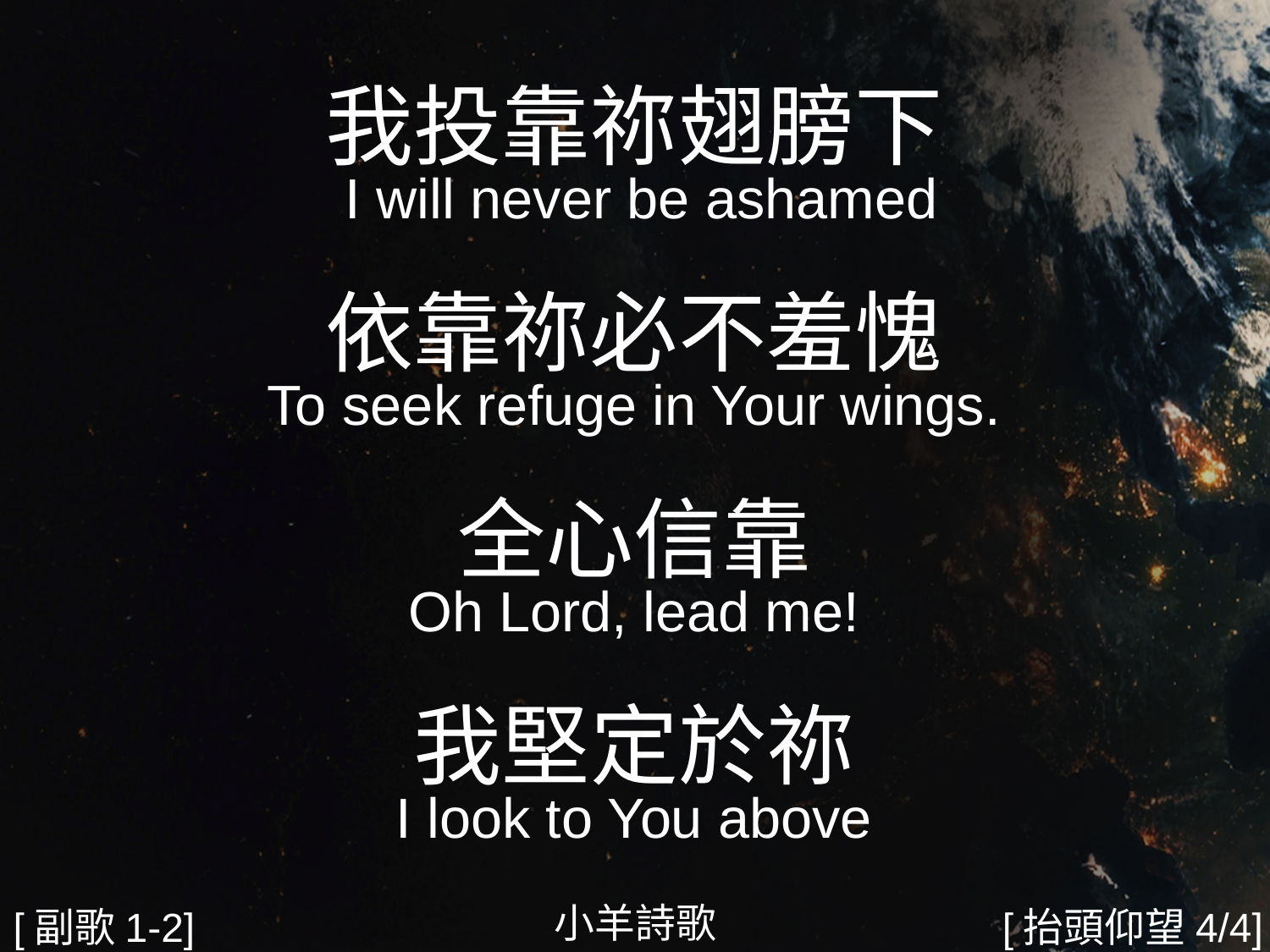

我投靠祢翅膀下
 I will never be ashamed

依靠祢必不羞愧
To seek refuge in Your wings.

全心信靠
Oh Lord, lead me!

我堅定於祢
I look to You above

#

小羊詩歌
[副歌1-2]
[抬頭仰望4/4]